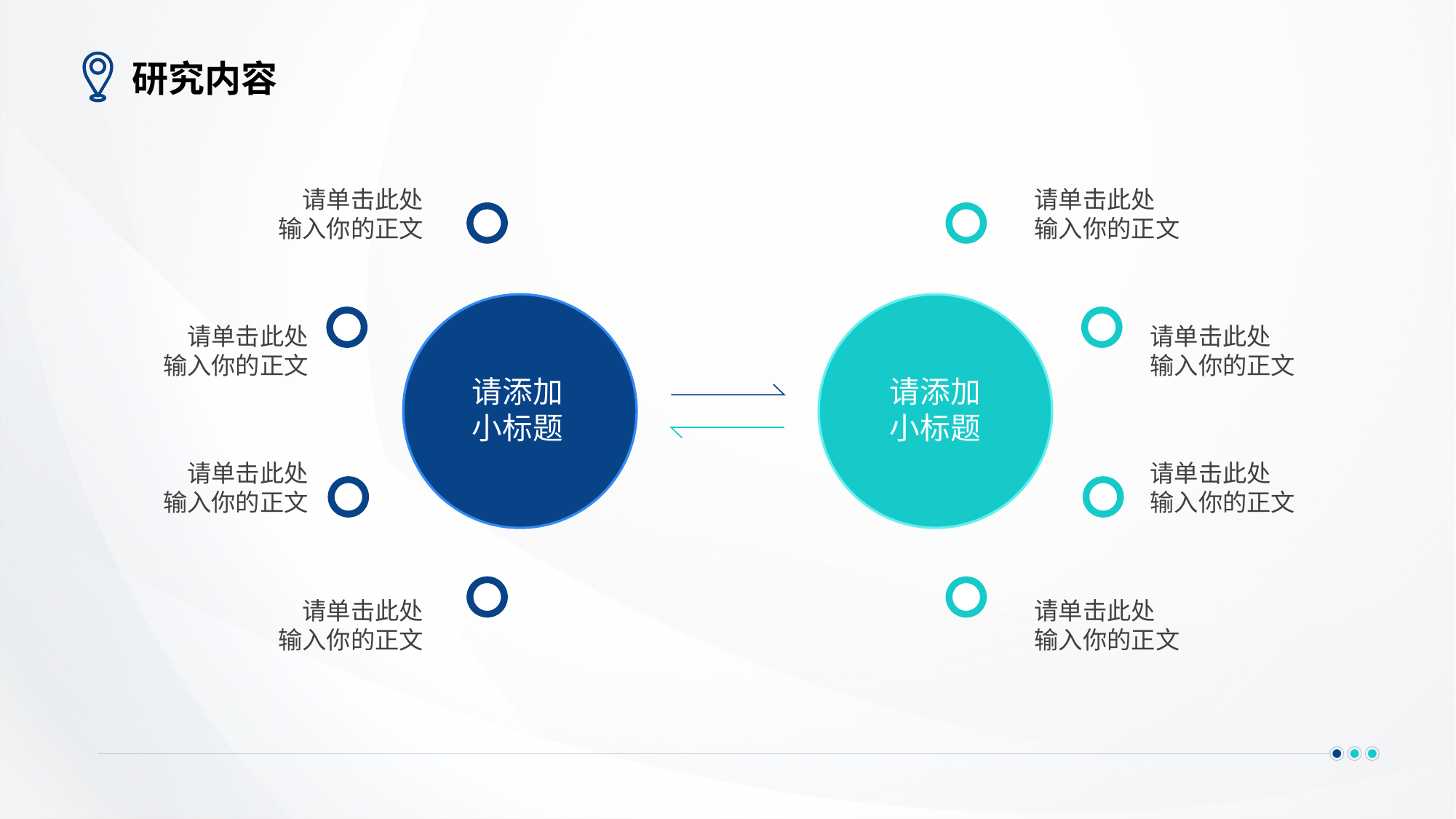

# 研究内容
请单击此处
输入你的正文
请单击此处
输入你的正文

请单击此处
输入你的正文
请单击此处
输入你的正文
请添加
小标题
请添加
小标题

请单击此处
输入你的正文
请单击此处
输入你的正文

请单击此处
输入你的正文
请单击此处
输入你的正文